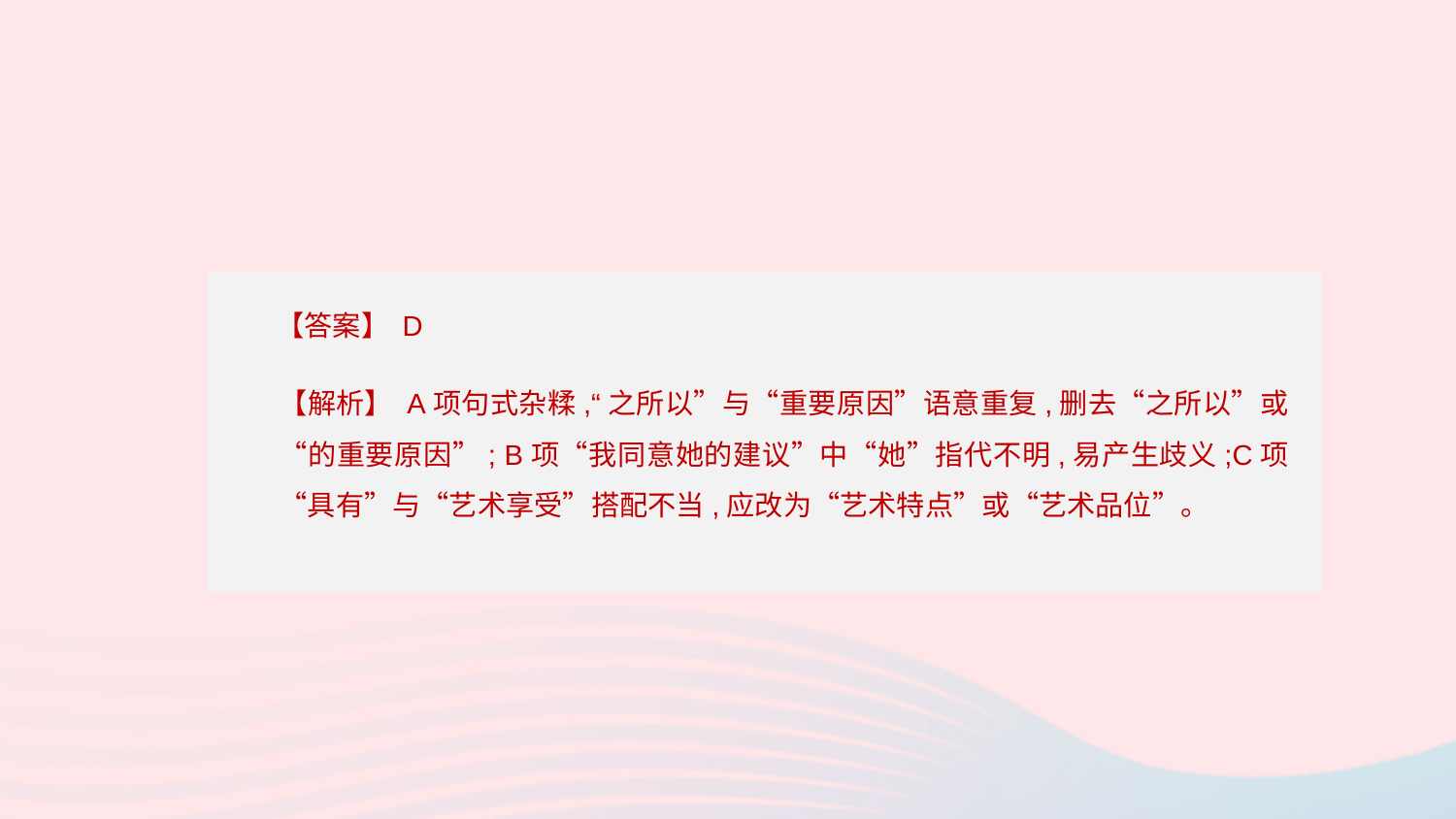

【答案】 D
【解析】 A项句式杂糅,“之所以”与“重要原因”语意重复,删去“之所以”或“的重要原因”; B项“我同意她的建议”中“她”指代不明,易产生歧义;C项“具有”与“艺术享受”搭配不当,应改为“艺术特点”或“艺术品位”。